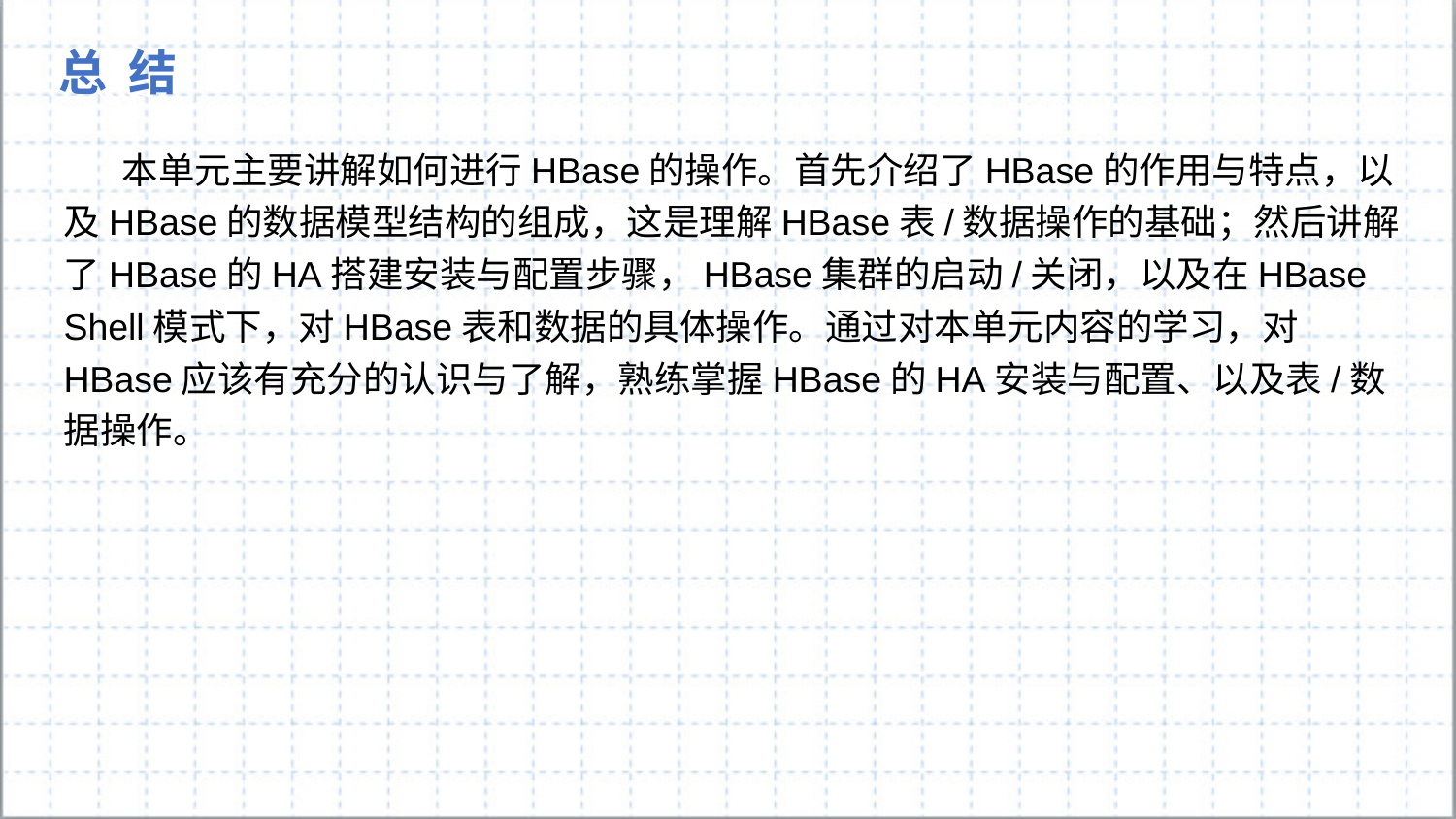

总  结
      本单元主要讲解如何进行HBase的操作。首先介绍了HBase的作用与特点，以及HBase的数据模型结构的组成，这是理解HBase表/数据操作的基础；然后讲解了HBase的HA搭建安装与配置步骤，HBase集群的启动/关闭，以及在HBase Shell模式下，对HBase表和数据的具体操作。通过对本单元内容的学习，对HBase应该有充分的认识与了解，熟练掌握HBase的HA安装与配置、以及表/数据操作。